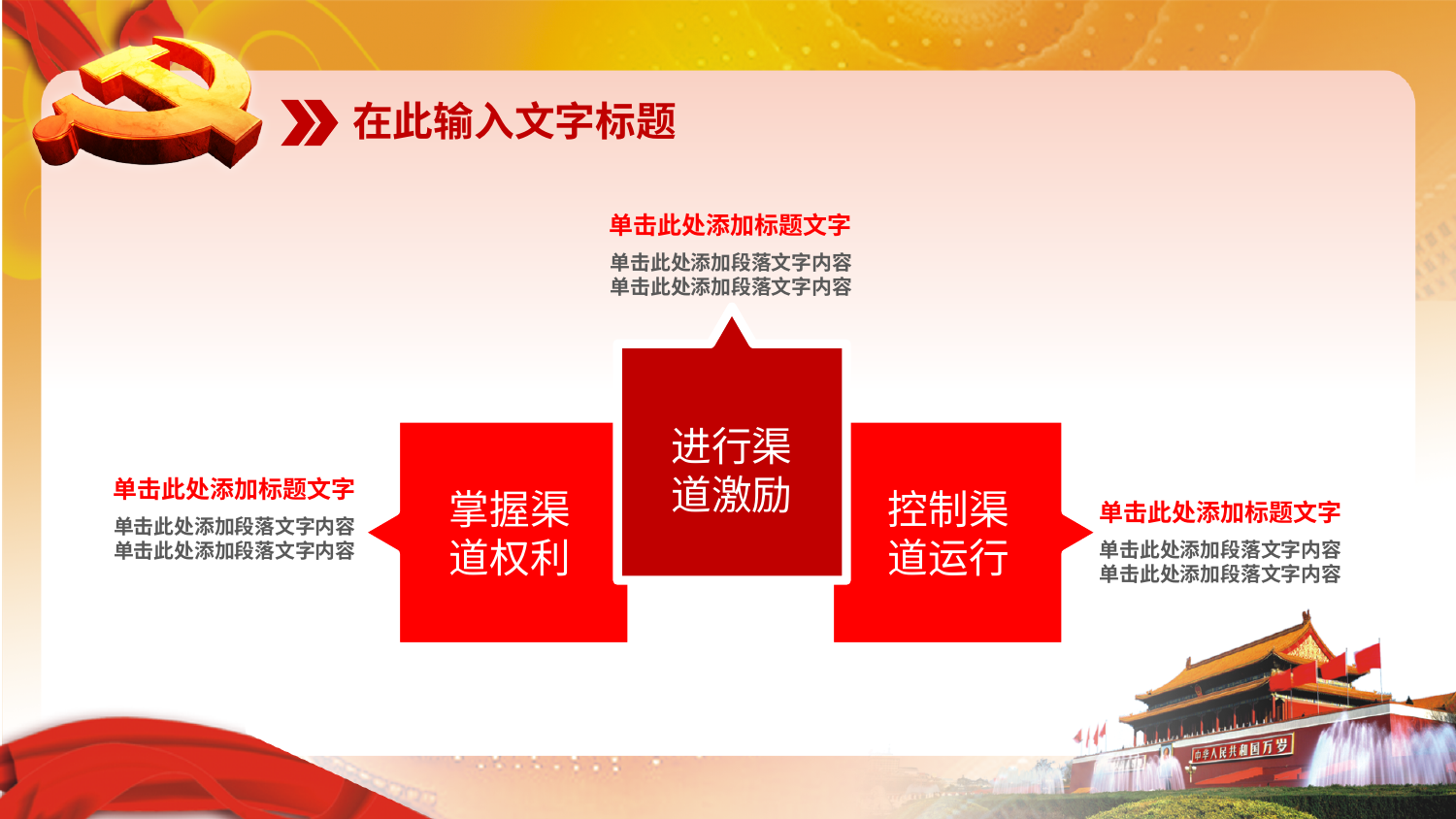

在此输入文字标题

单击此处添加标题文字
单击此处添加段落文字内容
单击此处添加段落文字内容
进行渠
道激励
掌握渠
道权利
控制渠
道运行
单击此处添加标题文字
单击此处添加段落文字内容
单击此处添加段落文字内容
单击此处添加标题文字
单击此处添加段落文字内容
单击此处添加段落文字内容